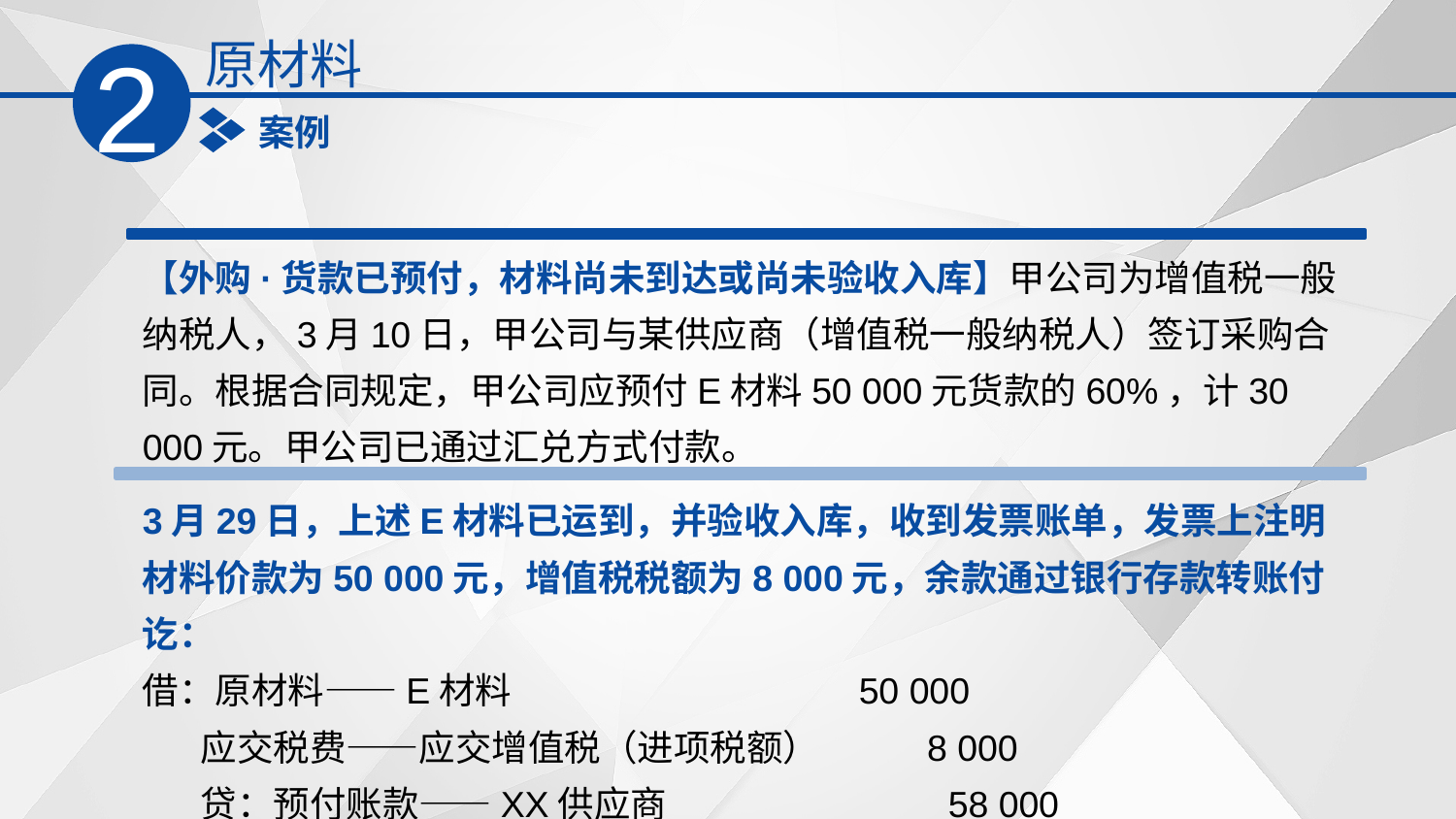

原材料
2

案例

【外购·货款已预付，材料尚未到达或尚未验收入库】甲公司为增值税一般纳税人，3月10日，甲公司与某供应商（增值税一般纳税人）签订采购合同。根据合同规定，甲公司应预付E材料50 000元货款的60%，计30 000元。甲公司已通过汇兑方式付款。

3月29日，上述E材料已运到，并验收入库，收到发票账单，发票上注明材料价款为50 000元，增值税税额为8 000元，余款通过银行存款转账付讫：
借：原材料——E材料                                         50 000
      应交税费——应交增值税（进项税额）            8 000
      贷：预付账款——XX供应商                                 58 000